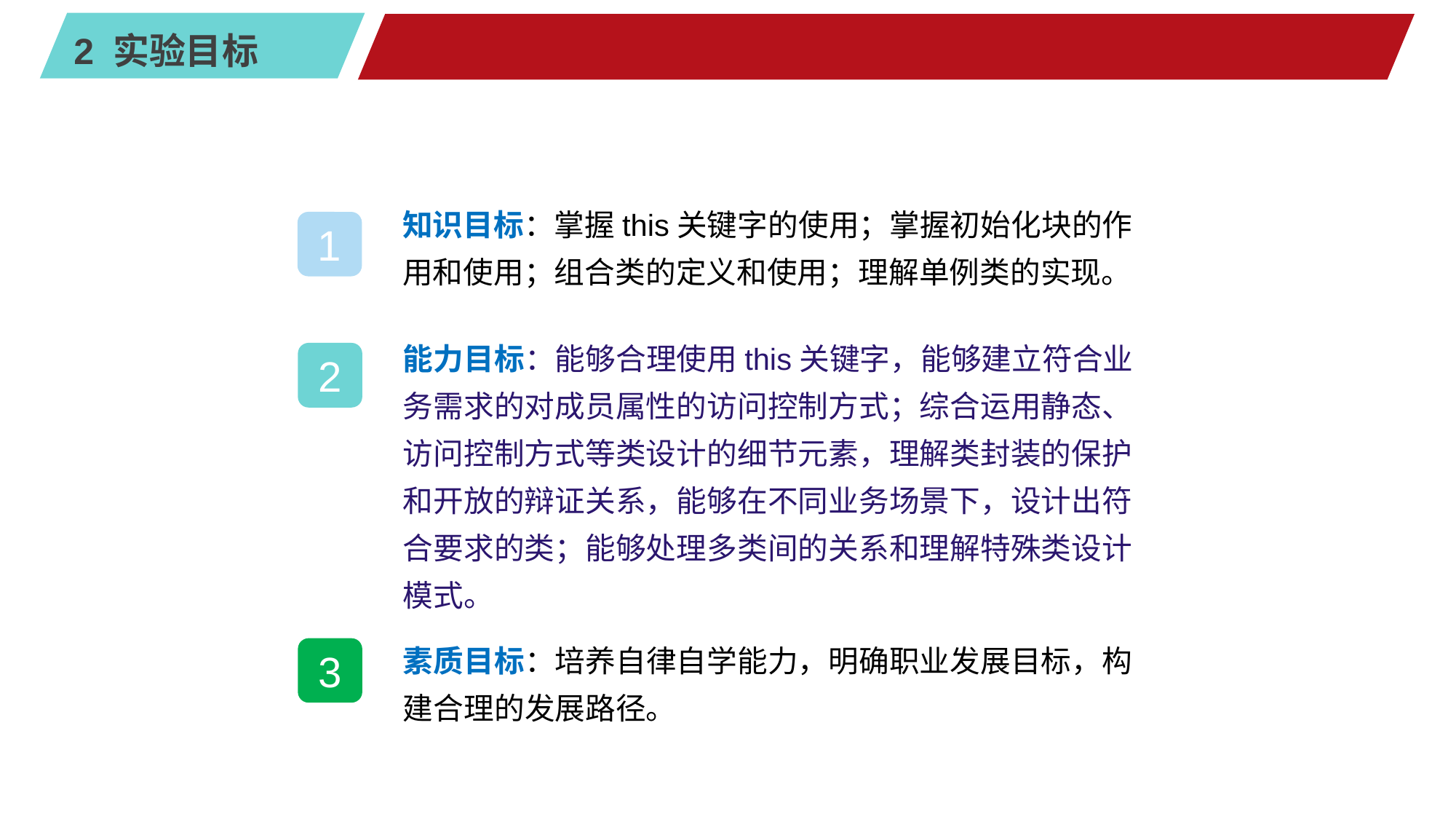

#

知识目标：掌握this关键字的使用；掌握初始化块的作用和使用；组合类的定义和使用；理解单例类的实现。
1
能力目标：能够合理使用this关键字，能够建立符合业务需求的对成员属性的访问控制方式；综合运用静态、访问控制方式等类设计的细节元素，理解类封装的保护和开放的辩证关系，能够在不同业务场景下，设计出符合要求的类；能够处理多类间的关系和理解特殊类设计模式。
2
素质目标：培养自律自学能力，明确职业发展目标，构建合理的发展路径。
3